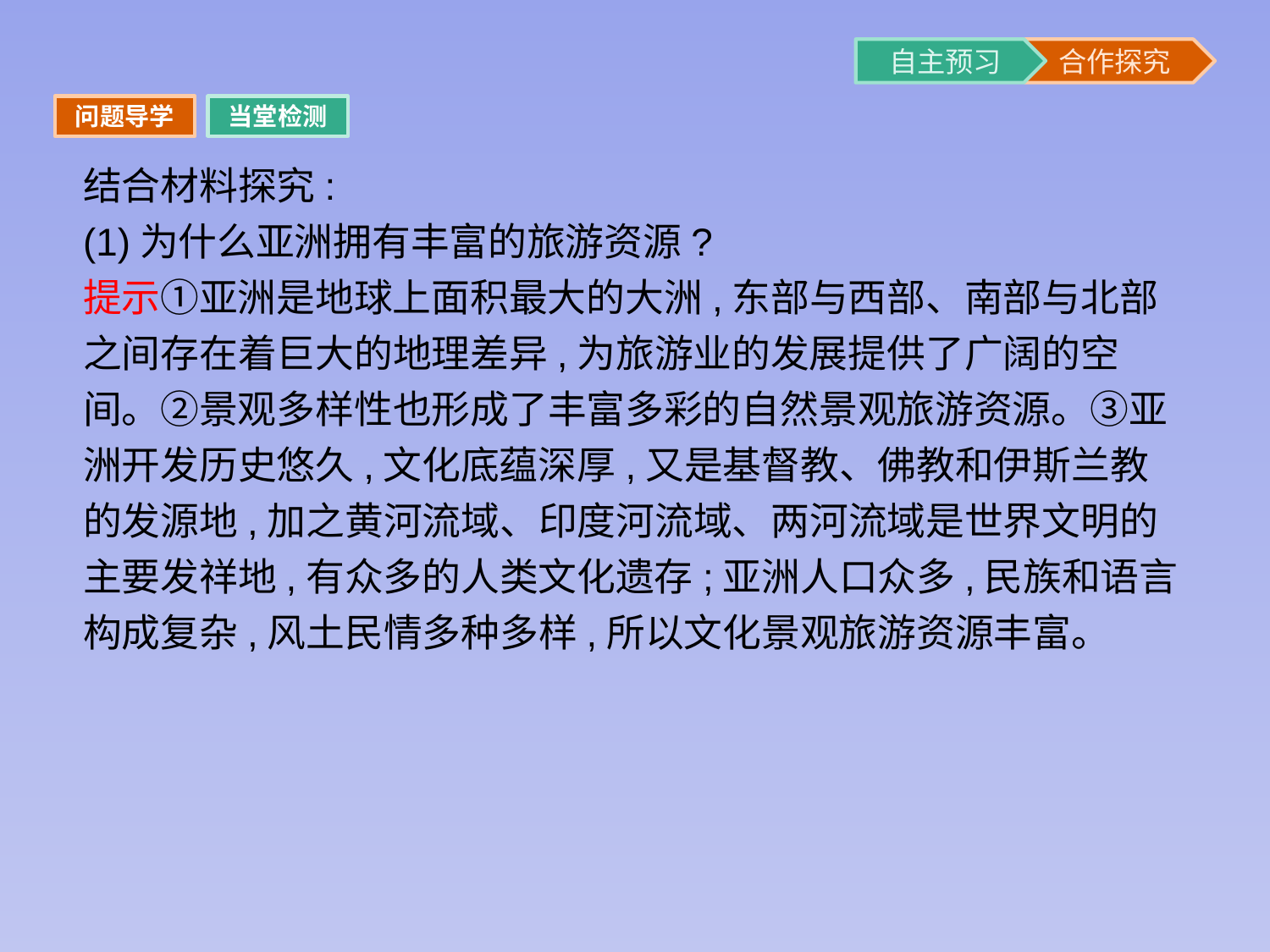

问题导学
当堂检测
结合材料探究:
(1)为什么亚洲拥有丰富的旅游资源?
提示①亚洲是地球上面积最大的大洲,东部与西部、南部与北部之间存在着巨大的地理差异,为旅游业的发展提供了广阔的空间。②景观多样性也形成了丰富多彩的自然景观旅游资源。③亚洲开发历史悠久,文化底蕴深厚,又是基督教、佛教和伊斯兰教的发源地,加之黄河流域、印度河流域、两河流域是世界文明的主要发祥地,有众多的人类文化遗存;亚洲人口众多,民族和语言构成复杂,风土民情多种多样,所以文化景观旅游资源丰富。